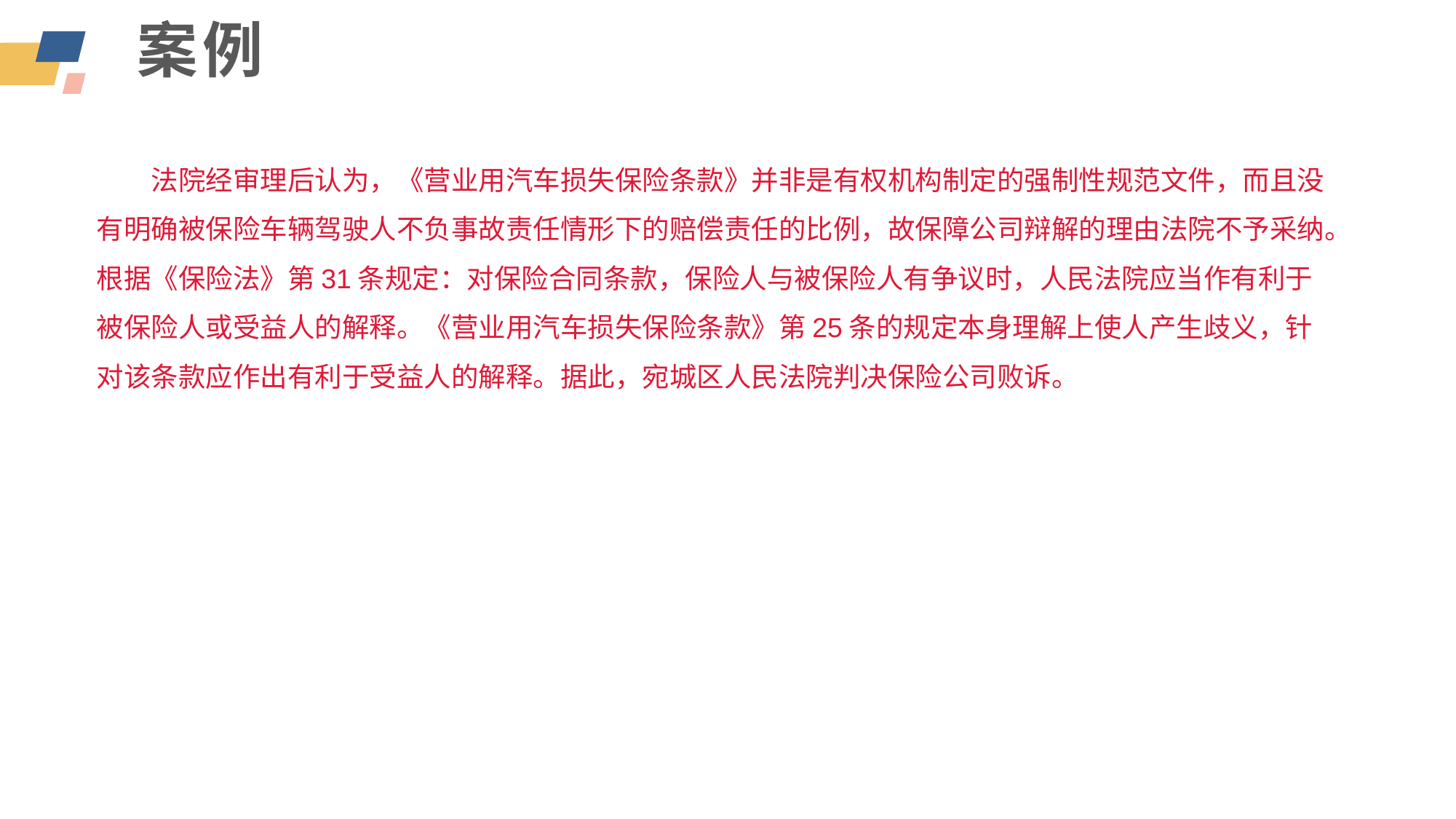

案例

　　法院经审理后认为，《营业用汽车损失保险条款》并非是有权机构制定的强制性规范文件，而且没有明确被保险车辆驾驶人不负事故责任情形下的赔偿责任的比例，故保障公司辩解的理由法院不予采纳。根据《保险法》第31条规定：对保险合同条款，保险人与被保险人有争议时，人民法院应当作有利于被保险人或受益人的解释。《营业用汽车损失保险条款》第25条的规定本身理解上使人产生歧义，针对该条款应作出有利于受益人的解释。据此，宛城区人民法院判决保险公司败诉。